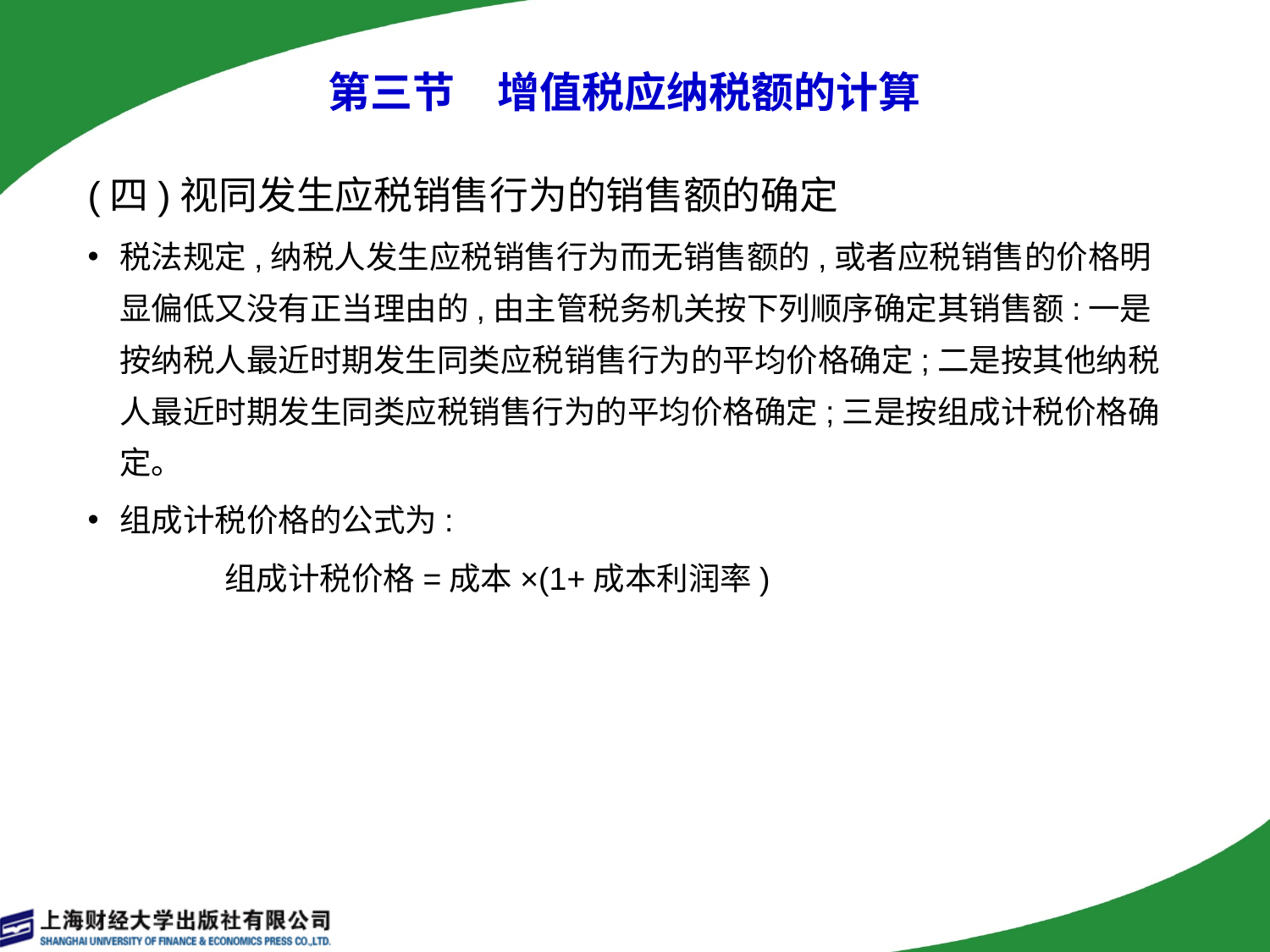

第三节　增值税应纳税额的计算
(四)视同发生应税销售行为的销售额的确定
税法规定,纳税人发生应税销售行为而无销售额的,或者应税销售的价格明显偏低又没有正当理由的,由主管税务机关按下列顺序确定其销售额:一是按纳税人最近时期发生同类应税销售行为的平均价格确定;二是按其他纳税人最近时期发生同类应税销售行为的平均价格确定;三是按组成计税价格确定。
组成计税价格的公式为:
                  组成计税价格=成本×(1+成本利润率)